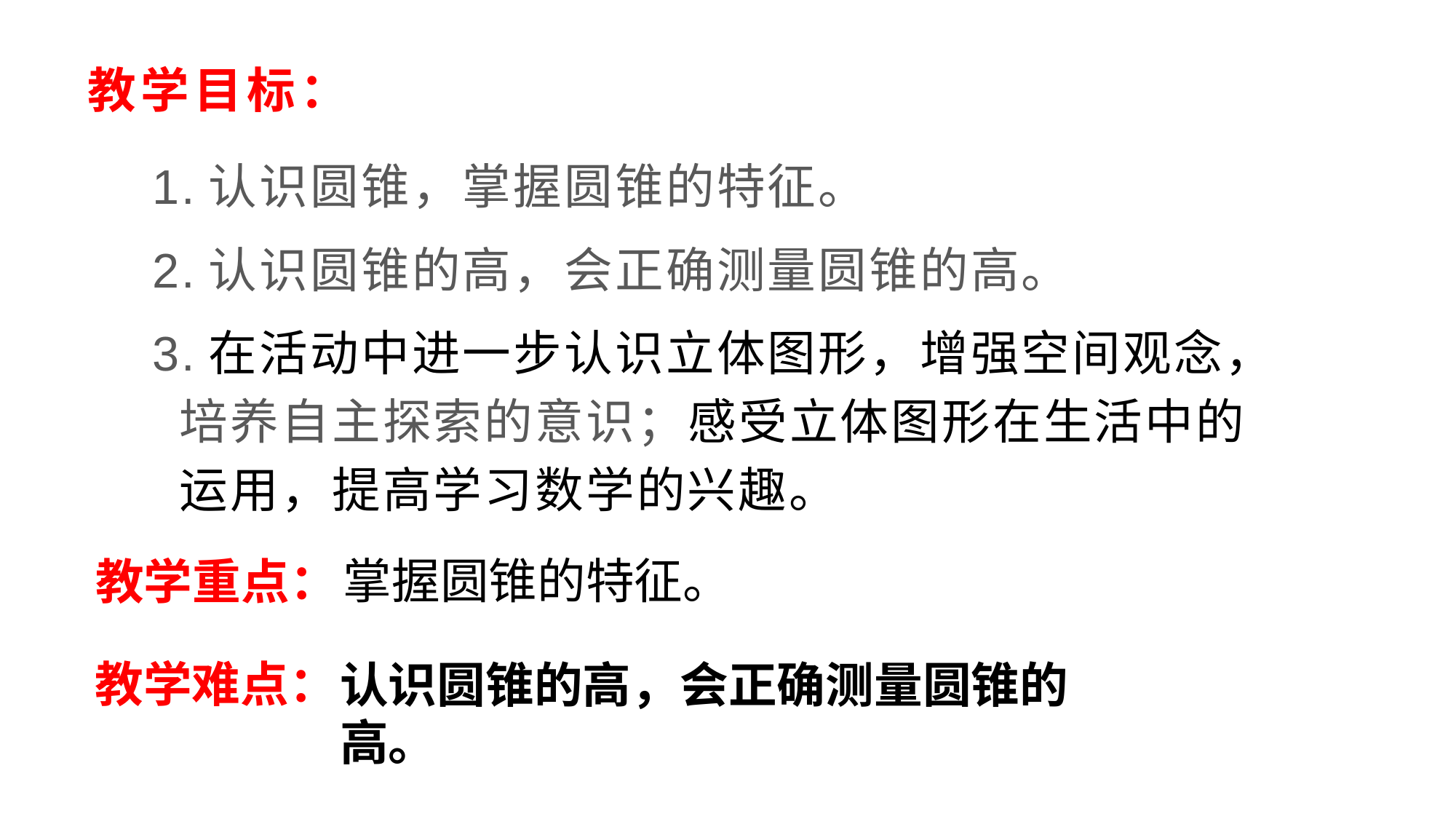

# 教学目标：
1.认识圆锥，掌握圆锥的特征。
2.认识圆锥的高，会正确测量圆锥的高。
3.在活动中进一步认识立体图形，增强空间观念，培养自主探索的意识；感受立体图形在生活中的运用，提高学习数学的兴趣。
掌握圆锥的特征。
教学重点：
教学难点：
认识圆锥的高，会正确测量圆锥的高。
2